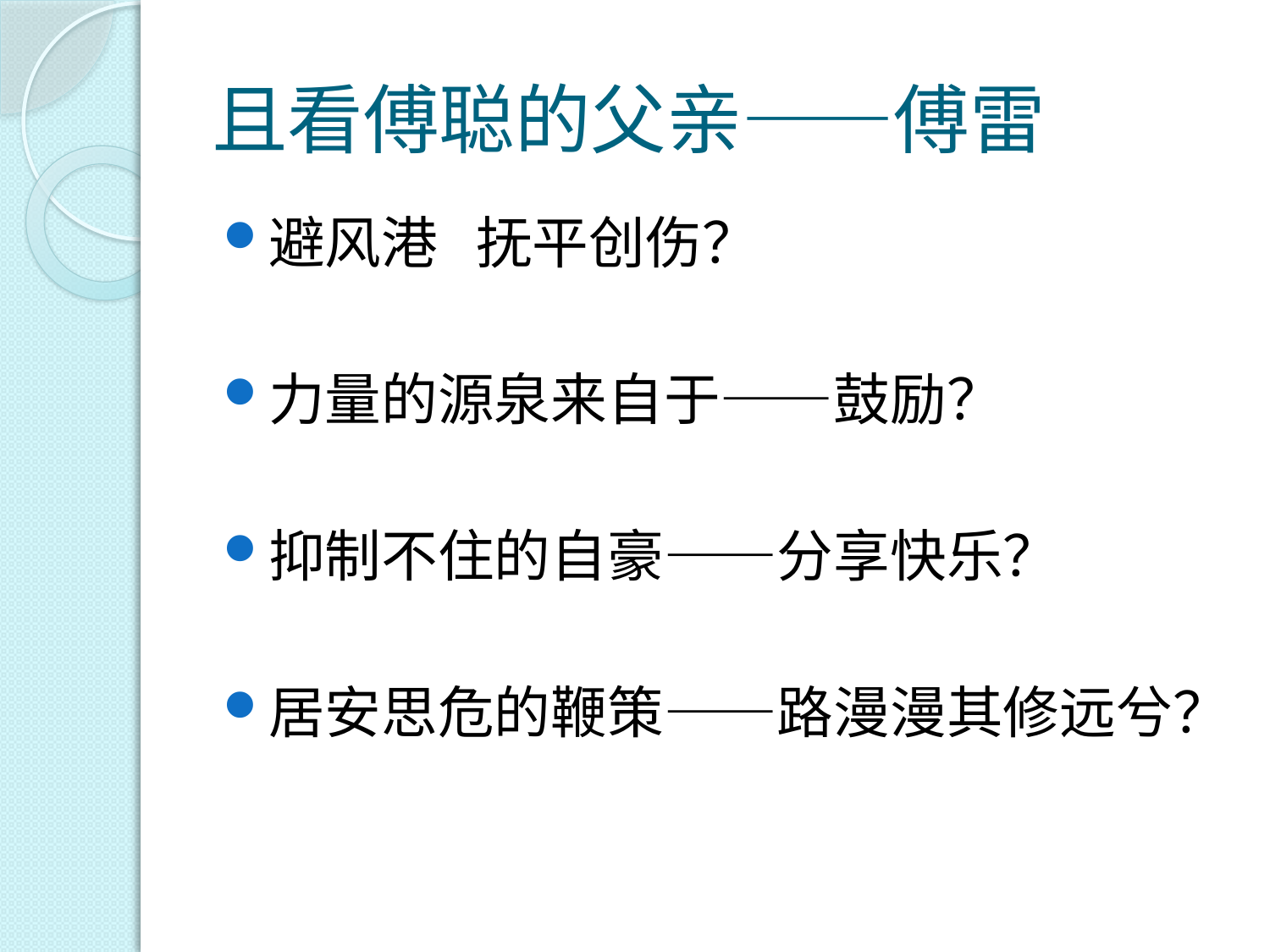

# 且看傅聪的父亲——傅雷
避风港   抚平创伤？

力量的源泉来自于——鼓励？

抑制不住的自豪——分享快乐？

居安思危的鞭策——路漫漫其修远兮？